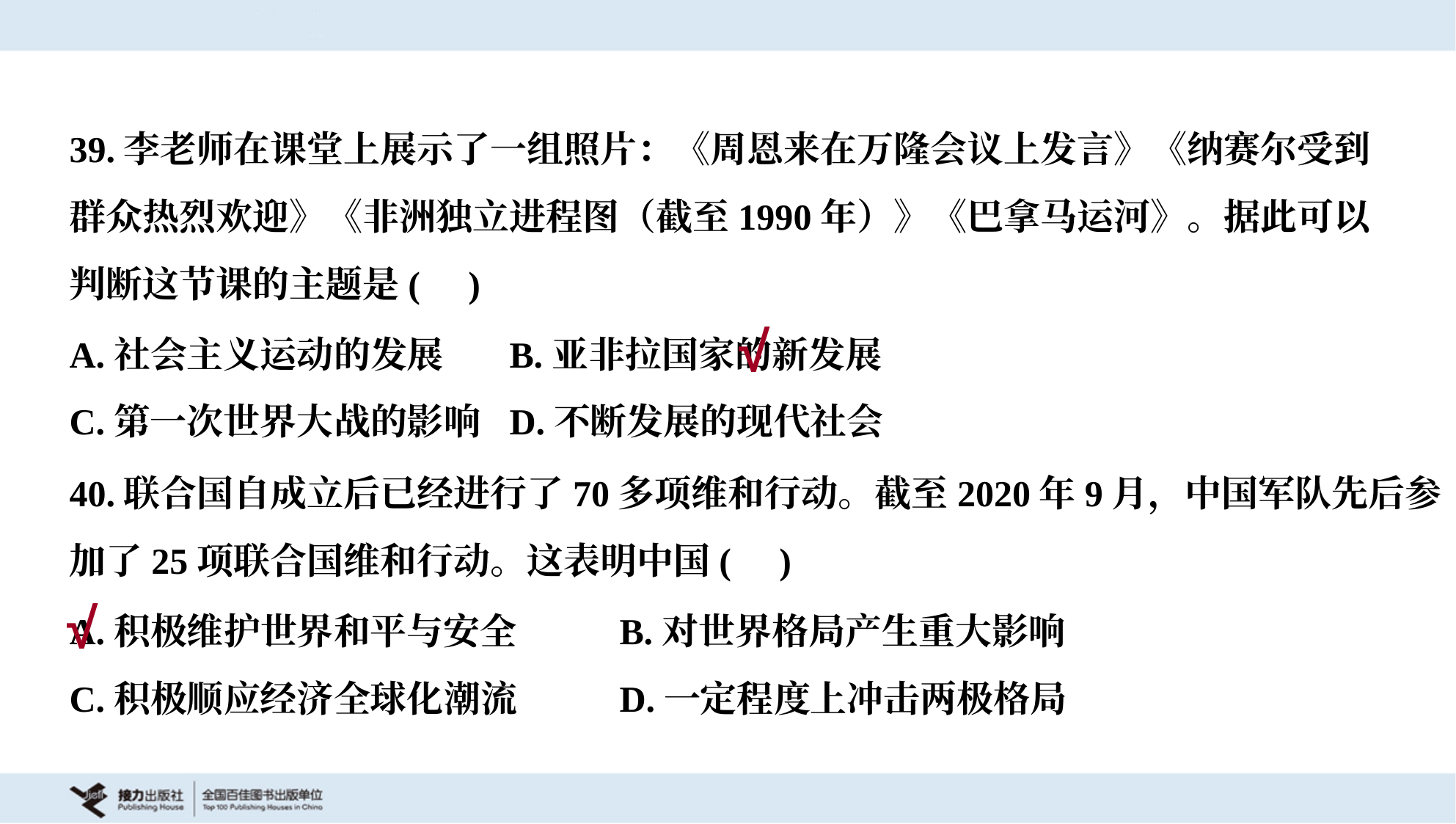

39.李老师在课堂上展示了一组照片：《周恩来在万隆会议上发言》《纳赛尔受到
群众热烈欢迎》《非洲独立进程图（截至1990年）》《巴拿马运河》。据此可以
判断这节课的主题是(     )
A.社会主义运动的发展	B.亚非拉国家的新发展
C.第一次世界大战的影响	D.不断发展的现代社会
√
40.联合国自成立后已经进行了70多项维和行动。截至2020年9月，中国军队先后参
加了25项联合国维和行动。这表明中国(     )
A.积极维护世界和平与安全	B.对世界格局产生重大影响
C.积极顺应经济全球化潮流	D.一定程度上冲击两极格局
√